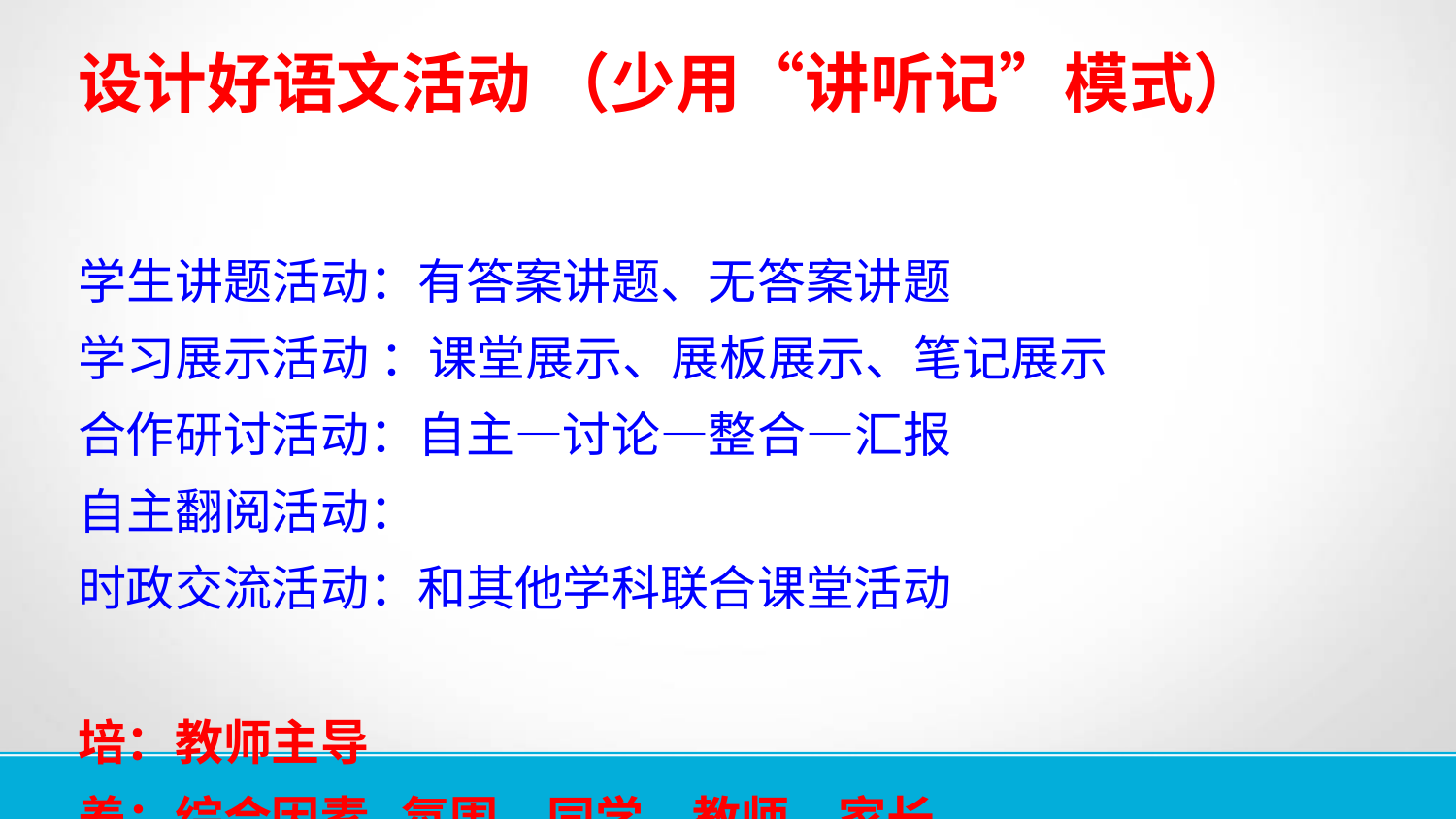

设计好语文活动 （少用“讲听记”模式）
学生讲题活动：有答案讲题、无答案讲题
学习展示活动 ：课堂展示、展板展示、笔记展示
合作研讨活动：自主—讨论—整合—汇报
自主翻阅活动：
时政交流活动：和其他学科联合课堂活动

培：教师主导
养：综合因素   氛围、同学、教师、家长